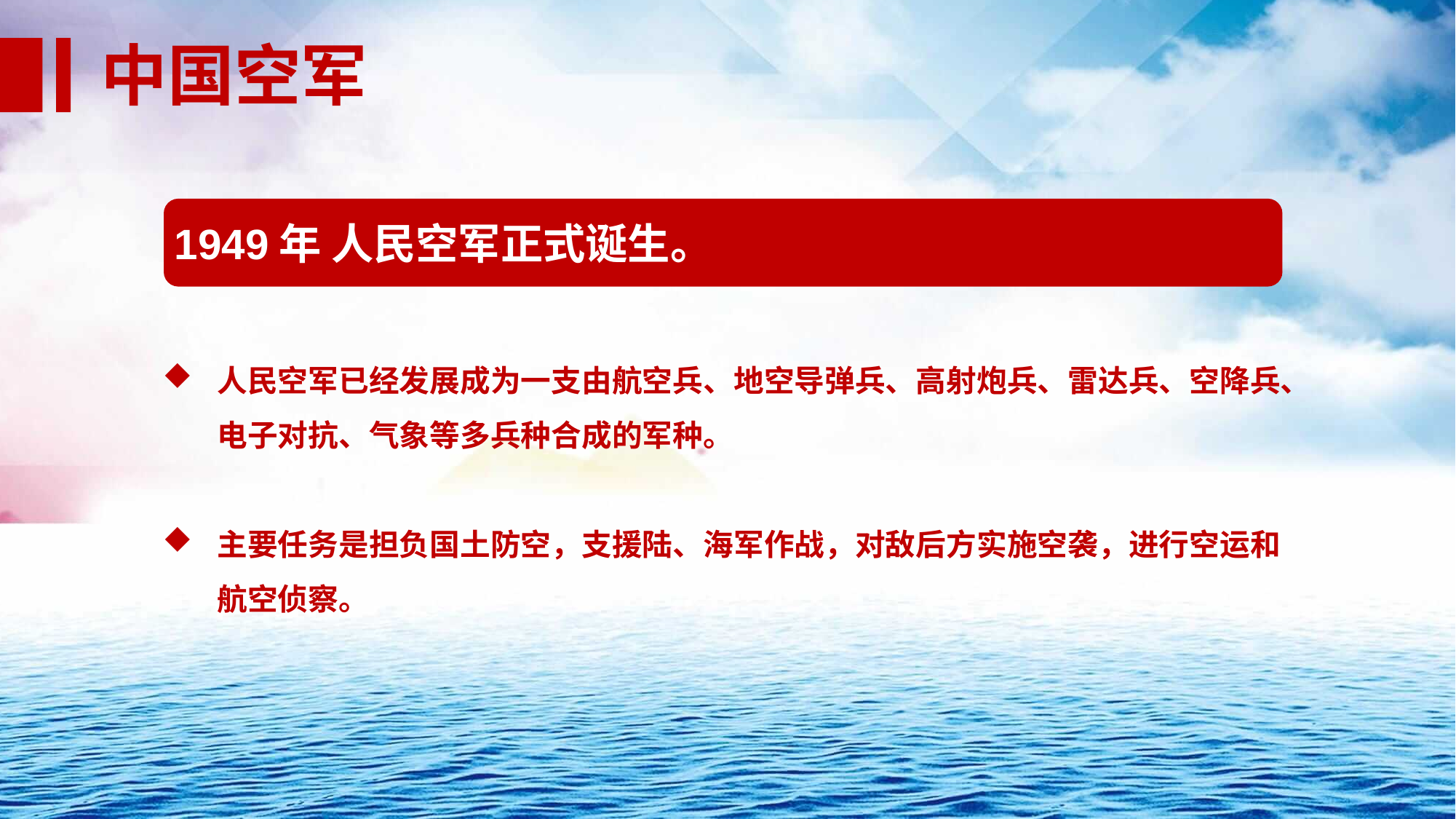

中国空军

1949年 人民空军正式诞生。
人民空军已经发展成为一支由航空兵、地空导弹兵、高射炮兵、雷达兵、空降兵、电子对抗、气象等多兵种合成的军种。

主要任务是担负国土防空，支援陆、海军作战，对敌后方实施空袭，进行空运和航空侦察。